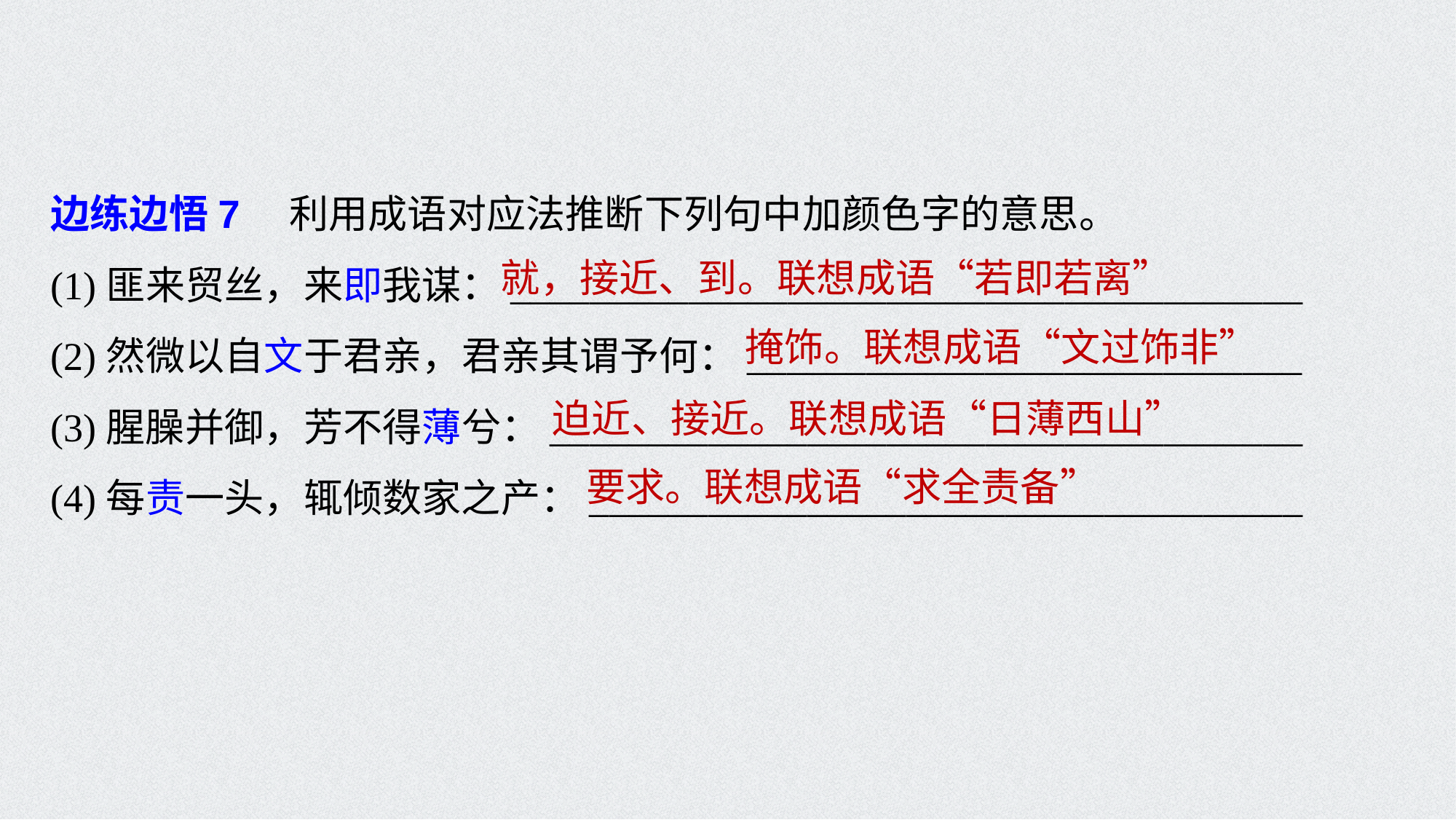

边练边悟7　利用成语对应法推断下列句中加颜色字的意思。
(1)匪来贸丝，来即我谋：________________________________________
(2)然微以自文于君亲，君亲其谓予何：____________________________
(3)腥臊并御，芳不得薄兮：______________________________________
(4)每责一头，辄倾数家之产：____________________________________
就，接近、到。联想成语“若即若离”
掩饰。联想成语“文过饰非”
迫近、接近。联想成语“日薄西山”
要求。联想成语“求全责备”